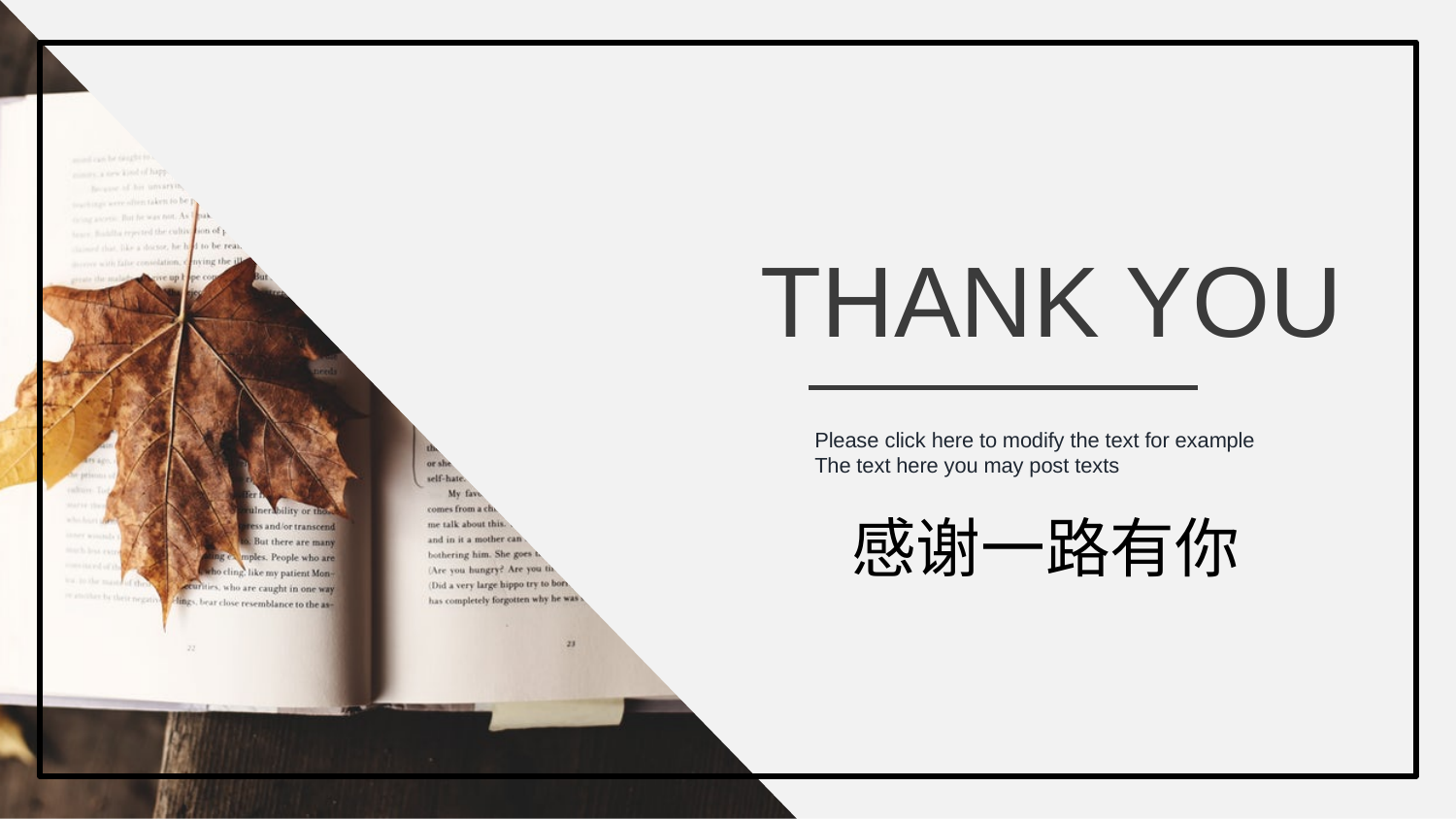

THANK YOU
Please click here to modify the text for example
The text here you may post texts
感谢一路有你
延时符